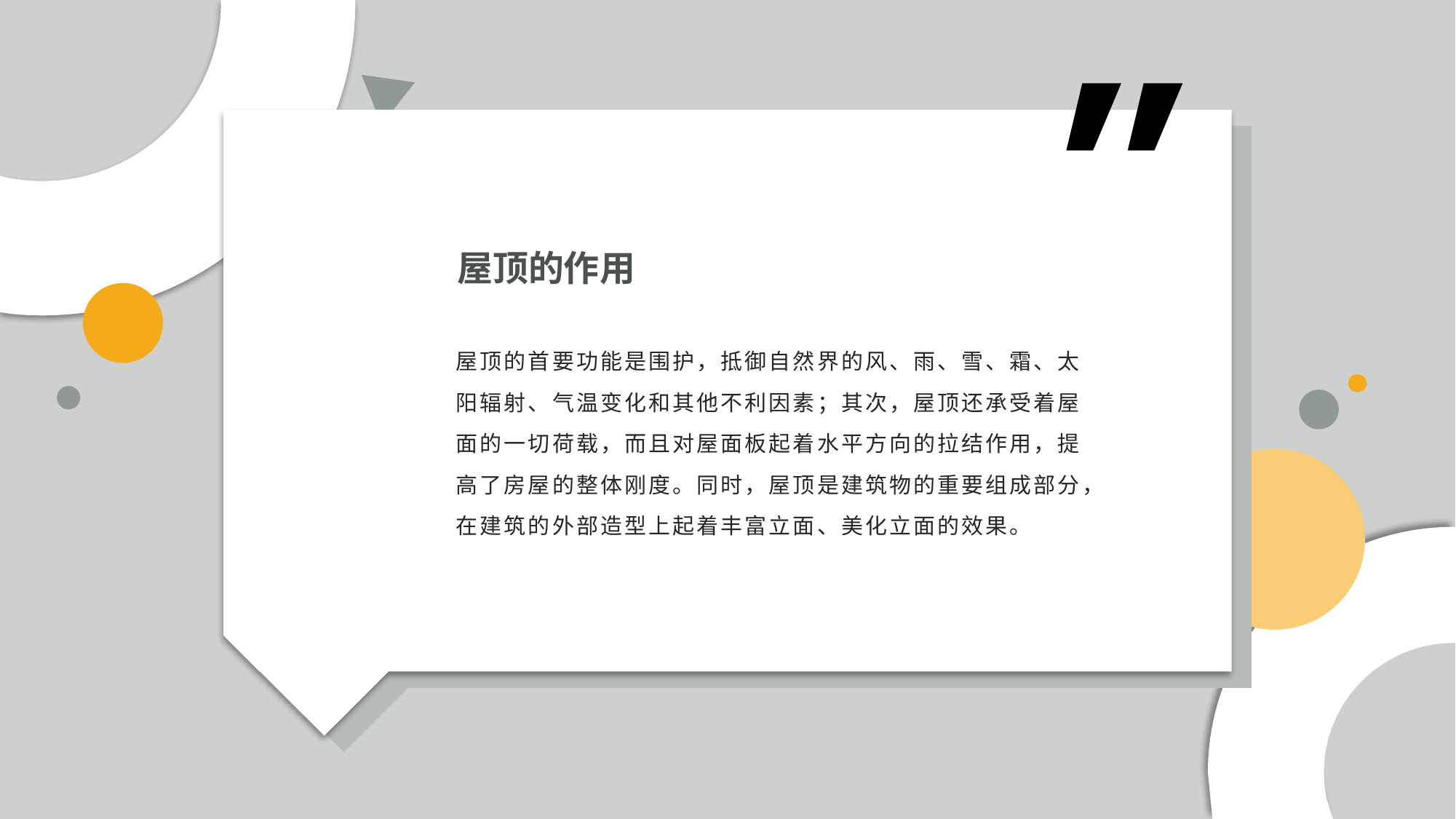

屋顶的作用

屋顶的首要功能是围护，抵御自然界的风、雨、雪、霜、太阳辐射、气温变化和其他不利因素；其次，屋顶还承受着屋面的一切荷载，而且对屋面板起着水平方向的拉结作用，提高了房屋的整体刚度。同时，屋顶是建筑物的重要组成部分，在建筑的外部造型上起着丰富立面、美化立面的效果。